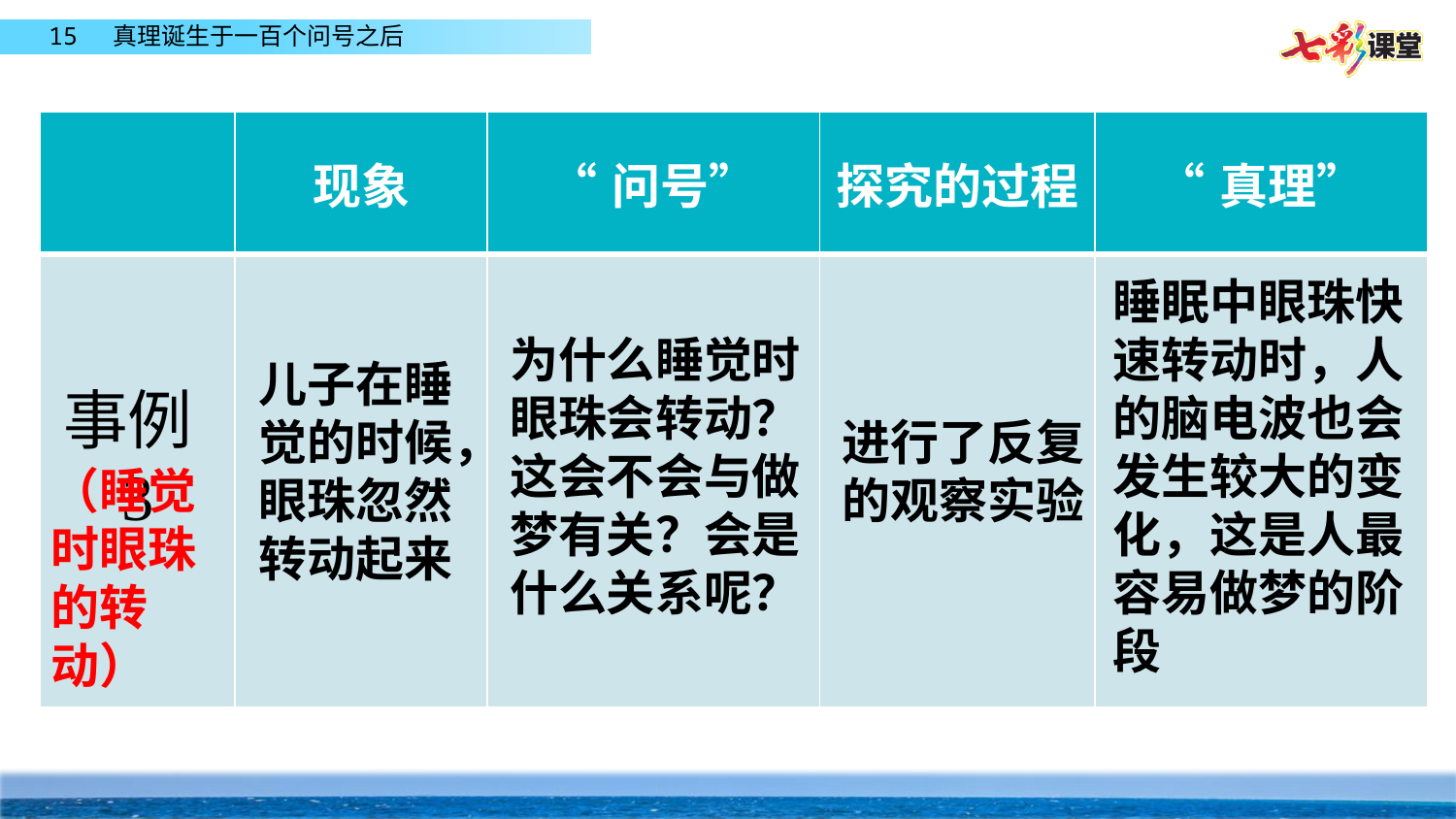

|  | 现象 | “问号” | 探究的过程 | “真理” |
| --- | --- | --- | --- | --- |
| 事例3 |  |  |  |  |
睡眠中眼珠快速转动时，人的脑电波也会发生较大的变化，这是人最容易做梦的阶段
为什么睡觉时眼珠会转动？这会不会与做梦有关？会是什么关系呢？
儿子在睡觉的时候，眼珠忽然转动起来
进行了反复的观察实验
（睡觉时眼珠的转动）